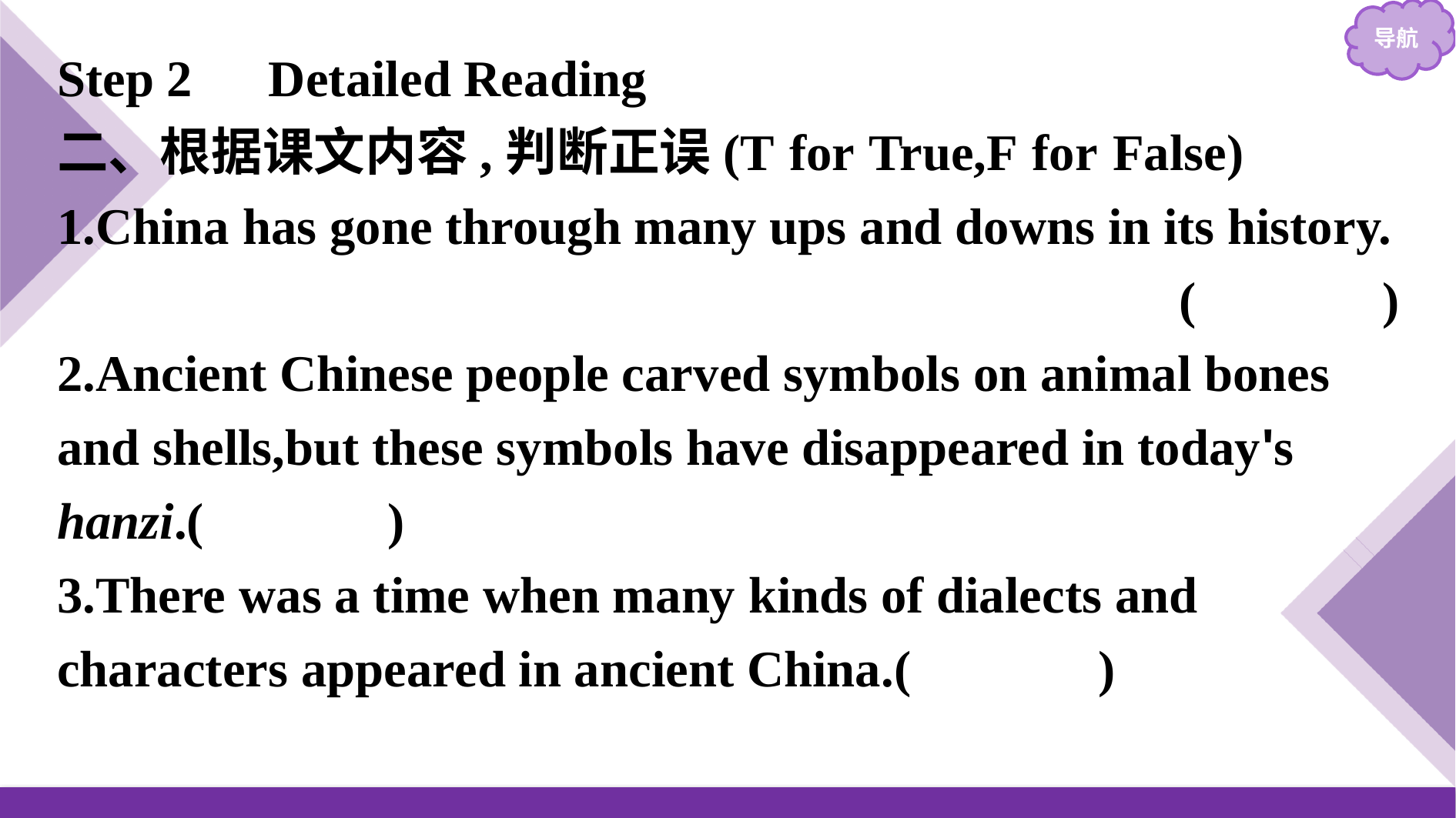

Step 2　Detailed Reading
二、根据课文内容,判断正误(T for True,F for False)
1.China has gone through many ups and downs in its history.
(　T　)
2.Ancient Chinese people carved symbols on animal bones and shells,but these symbols have disappeared in today's hanzi.(　F　)
3.There was a time when many kinds of dialects and characters appeared in ancient China.(　T　)